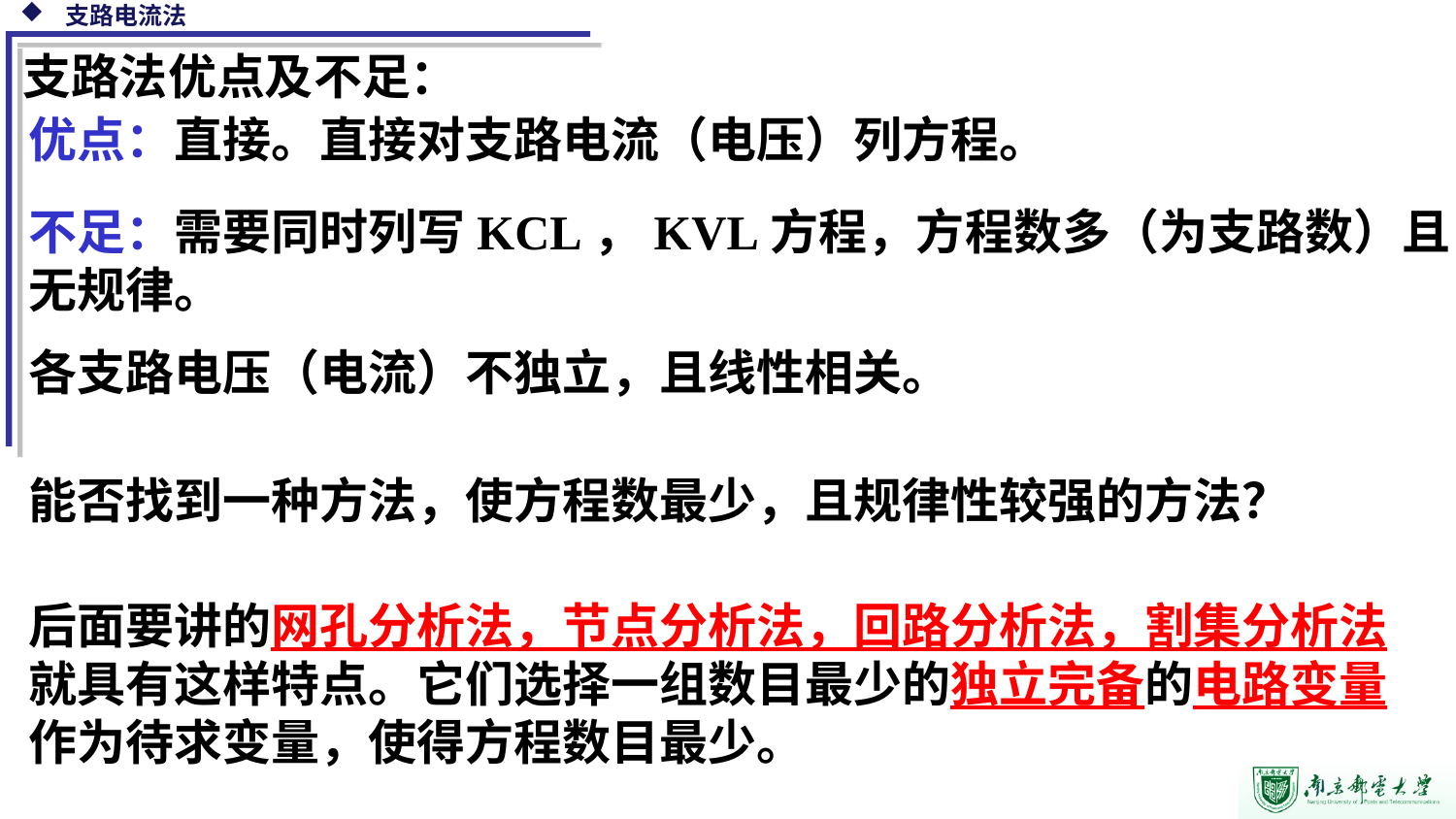

支路法优点及不足：
优点：直接。直接对支路电流（电压）列方程。
不足：需要同时列写KCL，KVL方程，方程数多（为支路数）且无规律。
各支路电压（电流）不独立，且线性相关。
能否找到一种方法，使方程数最少，且规律性较强的方法？
后面要讲的网孔分析法，节点分析法，回路分析法，割集分析法就具有这样特点。它们选择一组数目最少的独立完备的电路变量作为待求变量，使得方程数目最少。